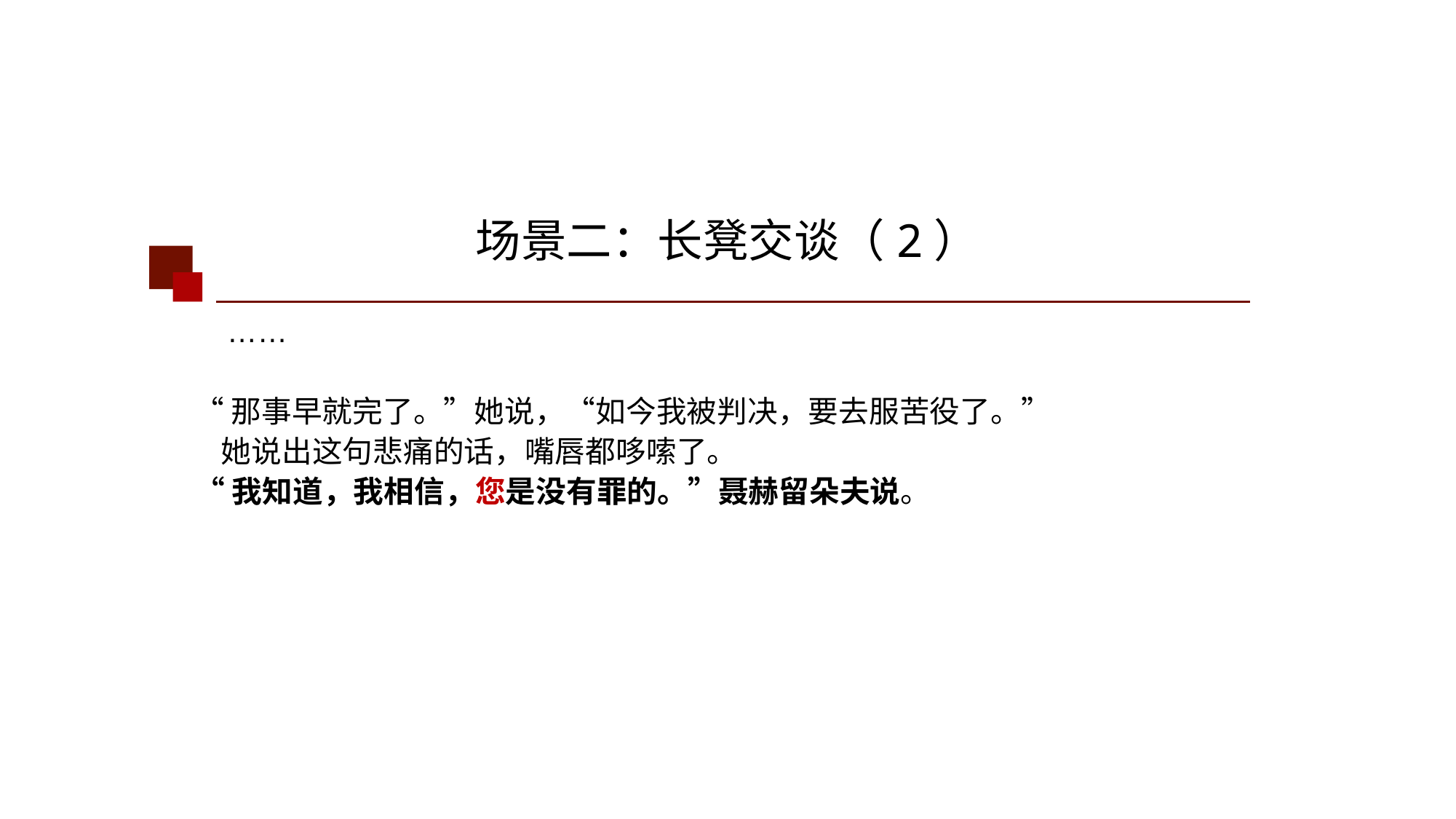

场景二：长凳交谈（2）

        ……

     “那事早就完了。”她说，“如今我被判决，要去服苦役了。”
        她说出这句悲痛的话，嘴唇都哆嗦了。
     “我知道，我相信，您是没有罪的。”聂赫留朵夫说。